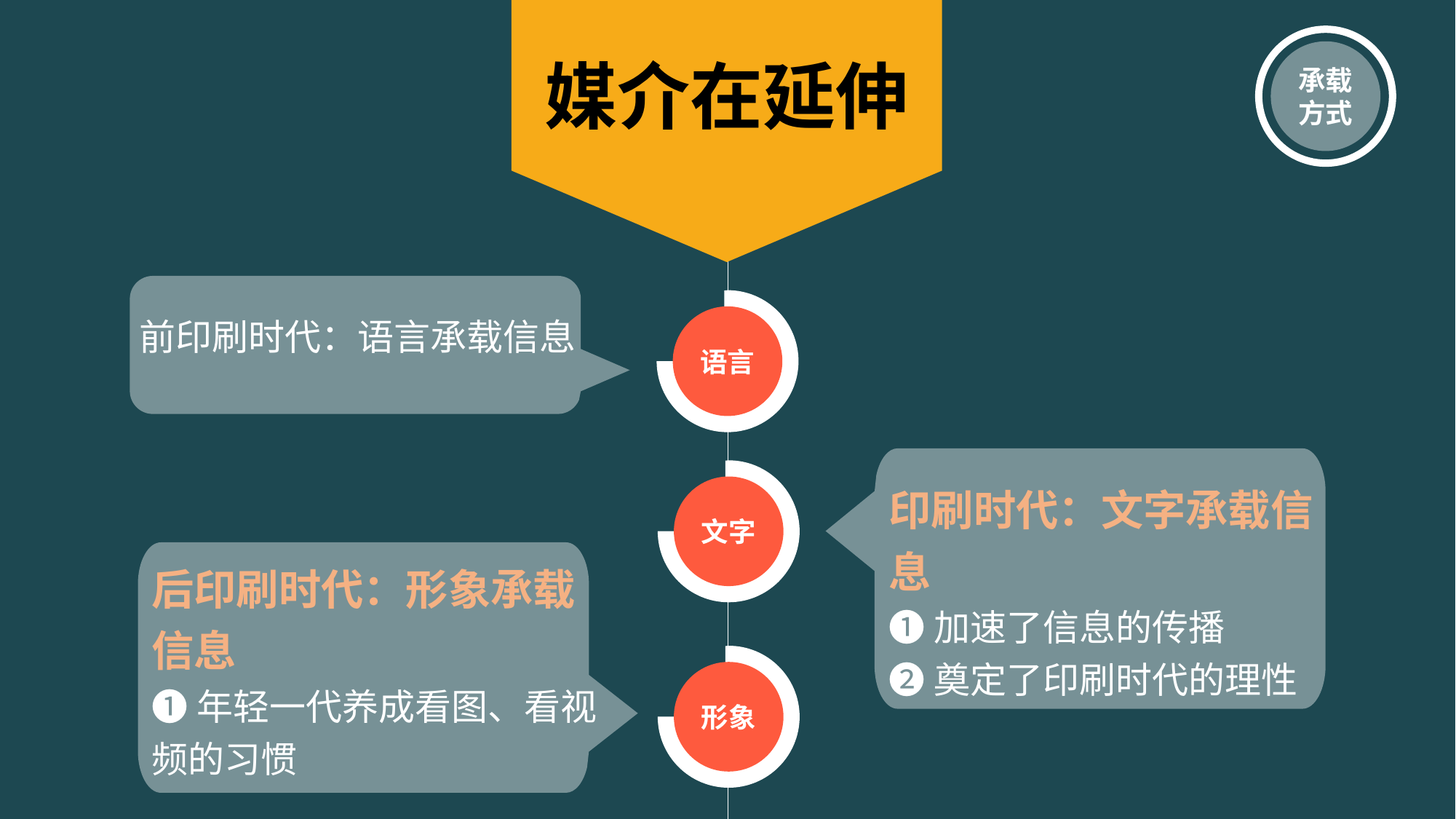

承载方式
媒介在延伸

语言
前印刷时代：语言承载信息

文字
印刷时代：文字承载信息
❶加速了信息的传播
❷奠定了印刷时代的理性
后印刷时代：形象承载
信息
❶年轻一代养成看图、看视
频的习惯

形象